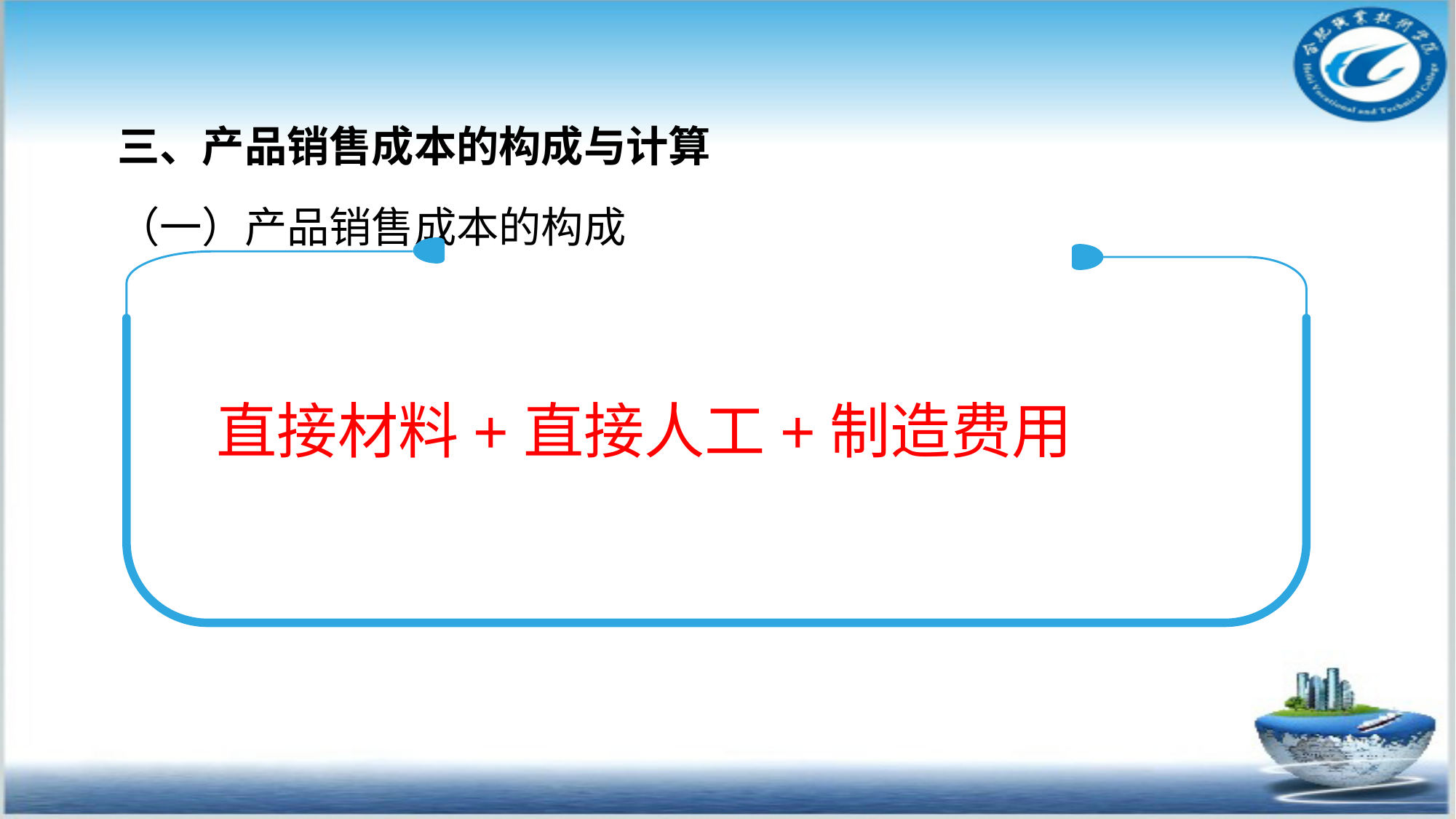

三、产品销售成本的构成与计算
（一）产品销售成本的构成

直接材料+直接人工+制造费用